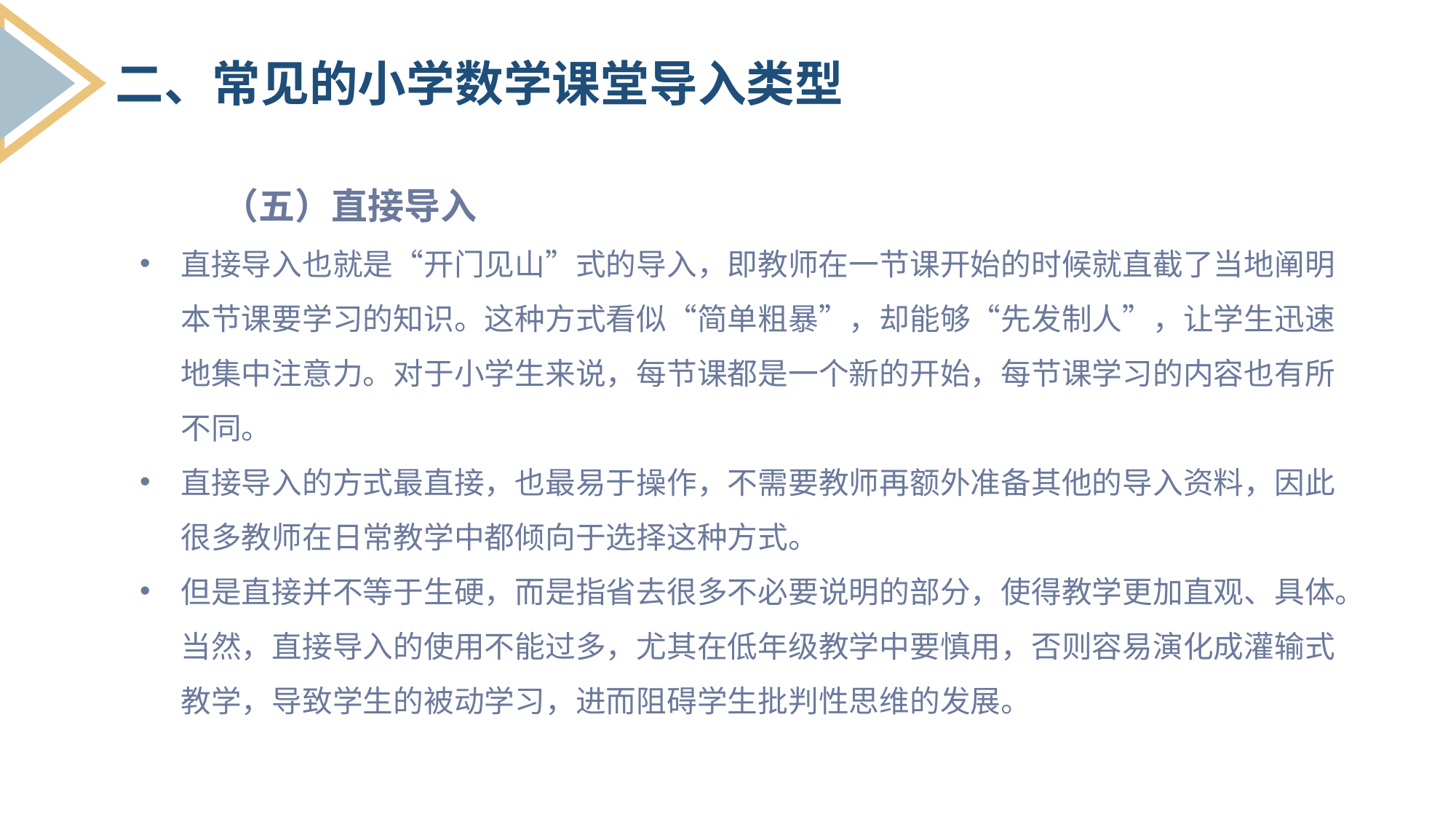

二、常见的小学数学课堂导入类型
         （五）直接导入
直接导入也就是“开门见山”式的导入，即教师在一节课开始的时候就直截了当地阐明本节课要学习的知识。这种方式看似“简单粗暴”，却能够“先发制人”，让学生迅速地集中注意力。对于小学生来说，每节课都是一个新的开始，每节课学习的内容也有所不同。
直接导入的方式最直接，也最易于操作，不需要教师再额外准备其他的导入资料，因此很多教师在日常教学中都倾向于选择这种方式。
但是直接并不等于生硬，而是指省去很多不必要说明的部分，使得教学更加直观、具体。当然，直接导入的使用不能过多，尤其在低年级教学中要慎用，否则容易演化成灌输式教学，导致学生的被动学习，进而阻碍学生批判性思维的发展。